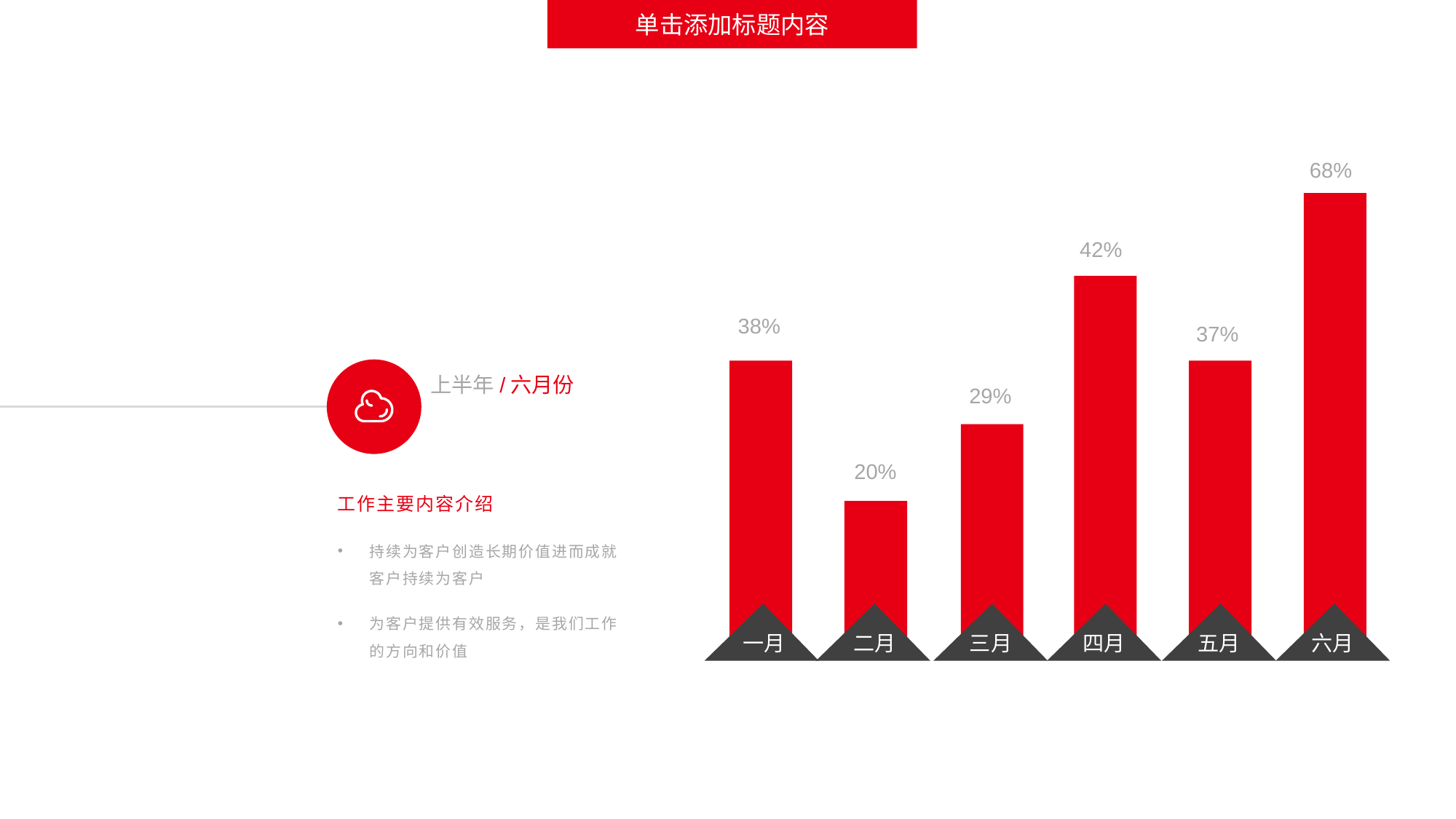

单击添加标题内容
68%

六月
42%

四月
38%

一月
37%

五月

上半年/六月份
29%

三月
20%

二月
工作主要内容介绍
持续为客户创造长期价值进而成就客户持续为客户
为客户提供有效服务，是我们工作的方向和价值